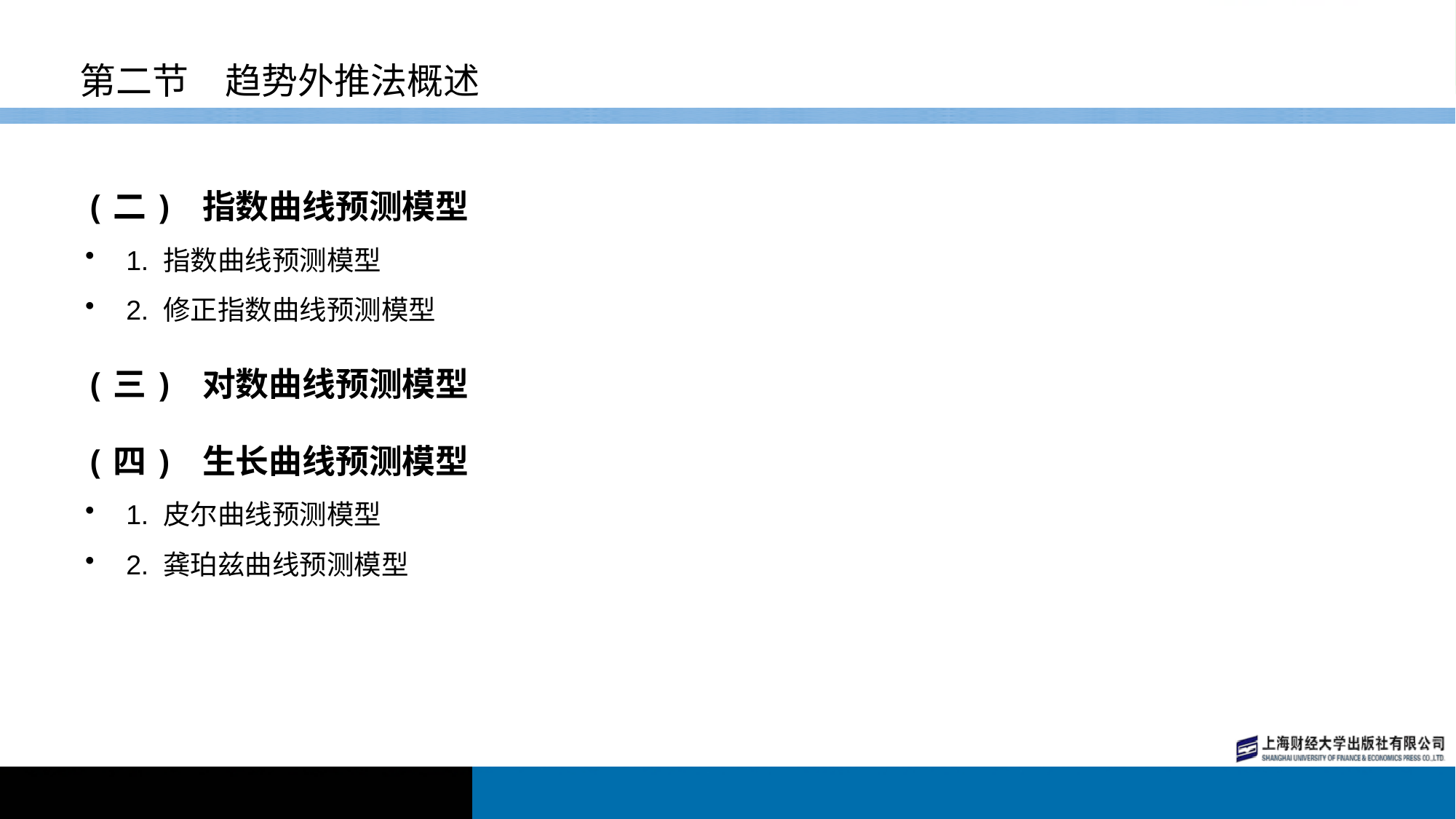

# 第二节　趋势外推法概述
(二) 指数曲线预测模型
1. 指数曲线预测模型
2. 修正指数曲线预测模型
(三) 对数曲线预测模型
(四) 生长曲线预测模型
1. 皮尔曲线预测模型
2. 龚珀兹曲线预测模型

9